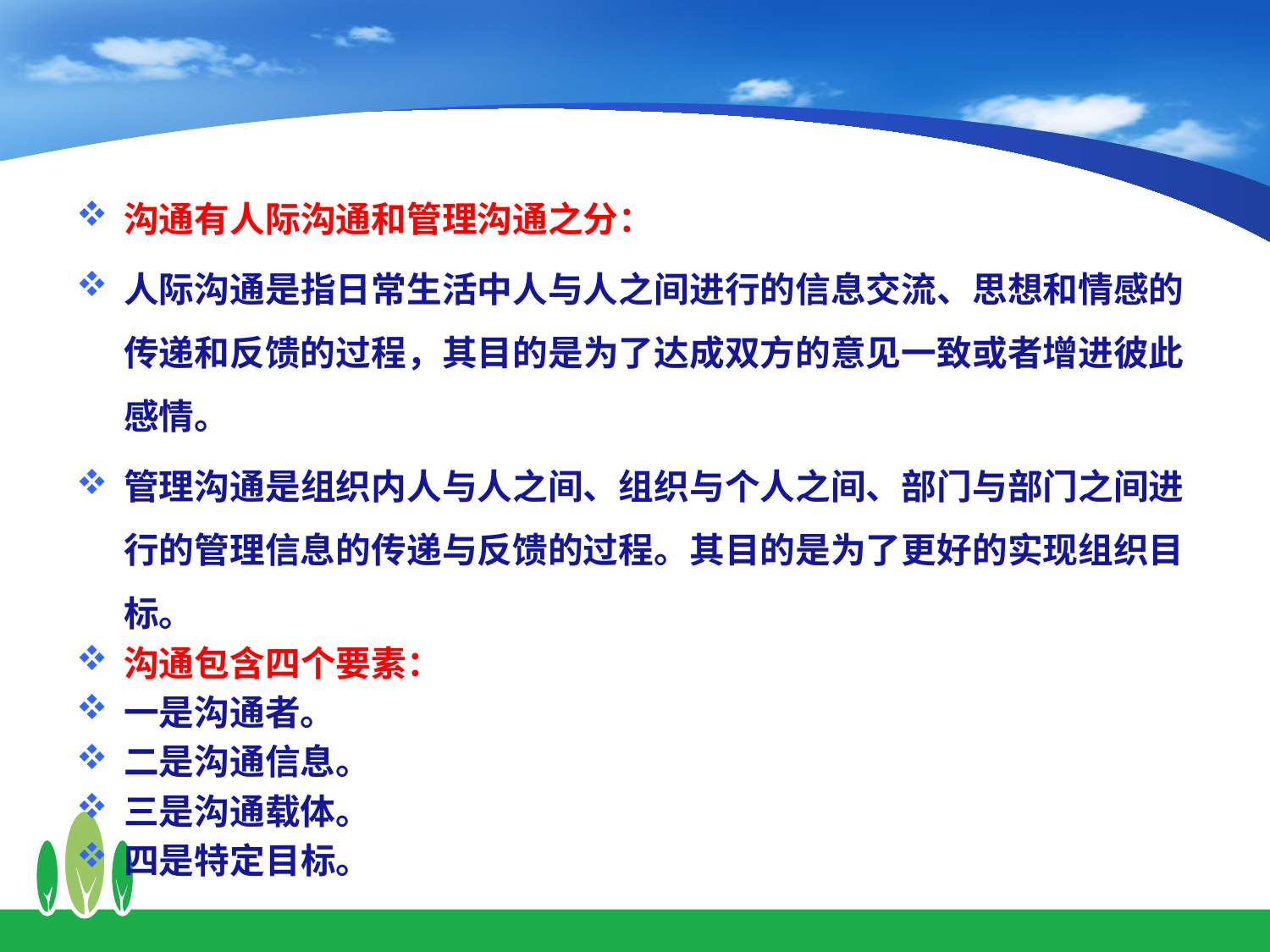

沟通有人际沟通和管理沟通之分：
人际沟通是指日常生活中人与人之间进行的信息交流、思想和情感的传递和反馈的过程，其目的是为了达成双方的意见一致或者增进彼此感情。
管理沟通是组织内人与人之间、组织与个人之间、部门与部门之间进行的管理信息的传递与反馈的过程。其目的是为了更好的实现组织目标。
沟通包含四个要素：
一是沟通者。
二是沟通信息。
三是沟通载体。
四是特定目标。

71